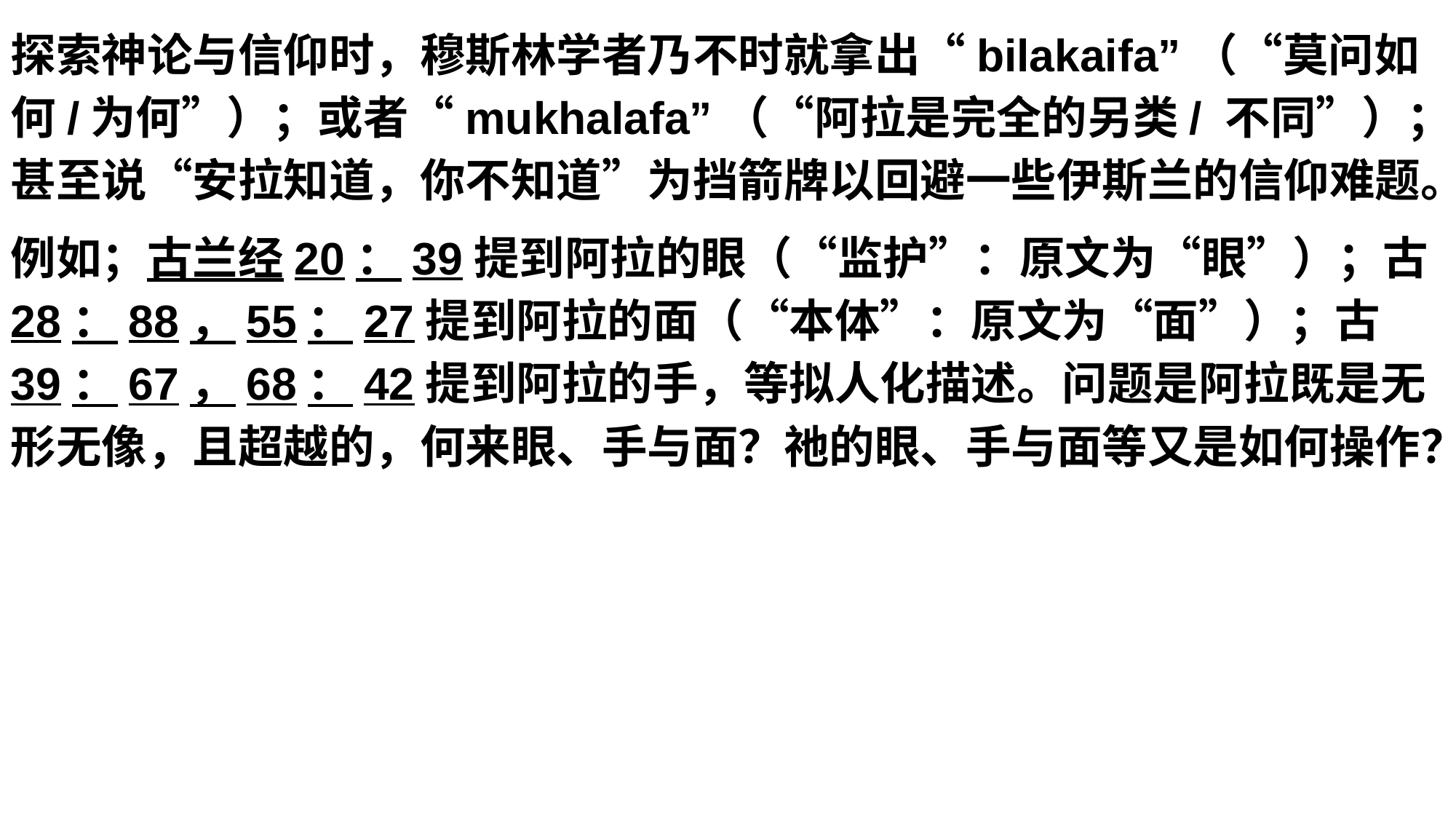

探索神论与信仰时，穆斯林学者乃不时就拿出“bilakaifa”（“莫问如何/为何”）；或者“mukhalafa”（“阿拉是完全的另类/ 不同”）；甚至说“安拉知道，你不知道”为挡箭牌以回避一些伊斯兰的信仰难题。
例如；古兰经20：39提到阿拉的眼（“监护”：原文为“眼”）；古28：88，55：27提到阿拉的面（“本体”：原文为“面”）；古39：67，68：42提到阿拉的手，等拟人化描述。问题是阿拉既是无形无像，且超越的，何来眼、手与面？祂的眼、手与面等又是如何操作？